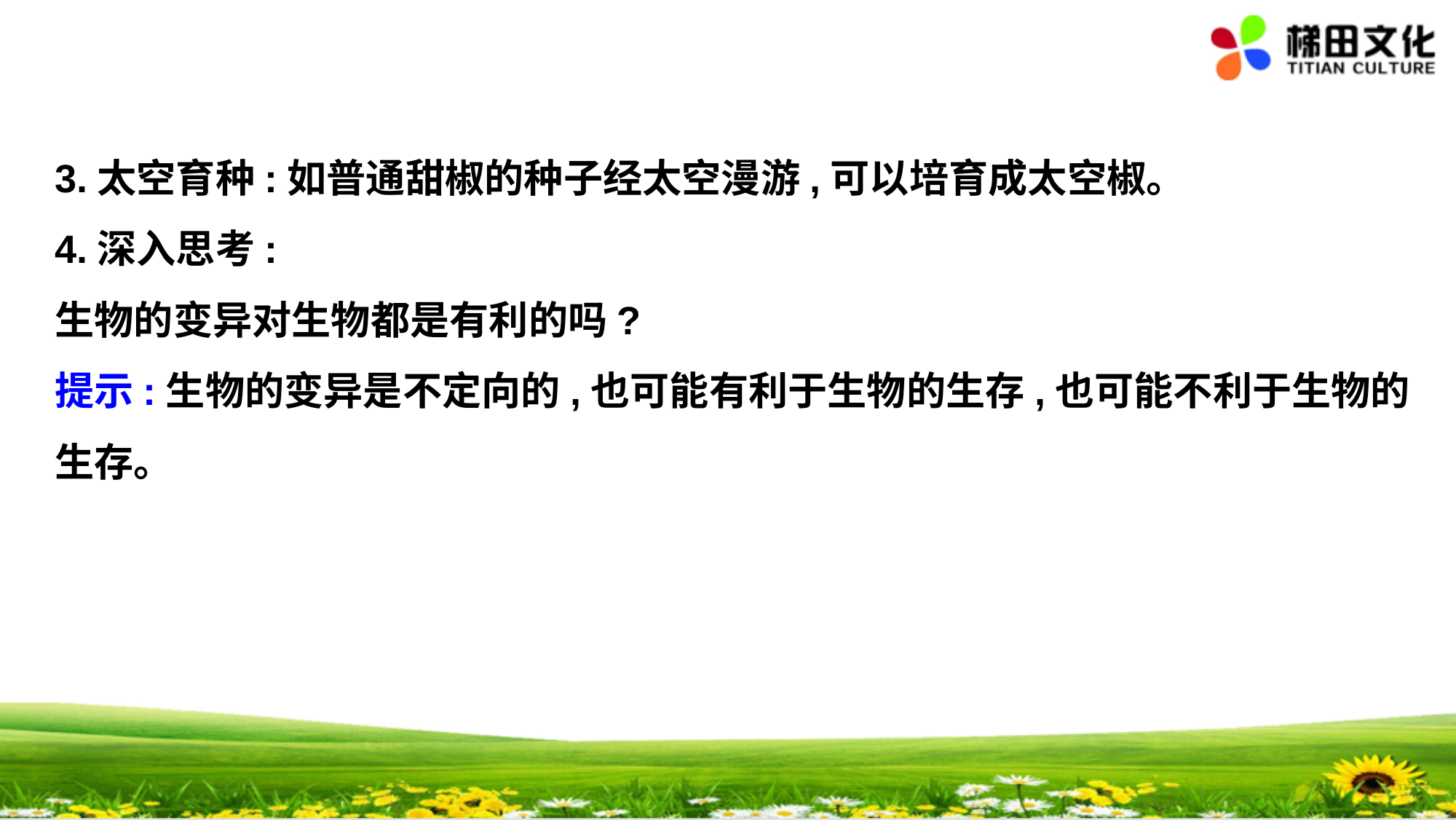

3.太空育种:如普通甜椒的种子经太空漫游,可以培育成太空椒。
4.深入思考:
生物的变异对生物都是有利的吗?
提示:生物的变异是不定向的,也可能有利于生物的生存,也可能不利于生物的生存。